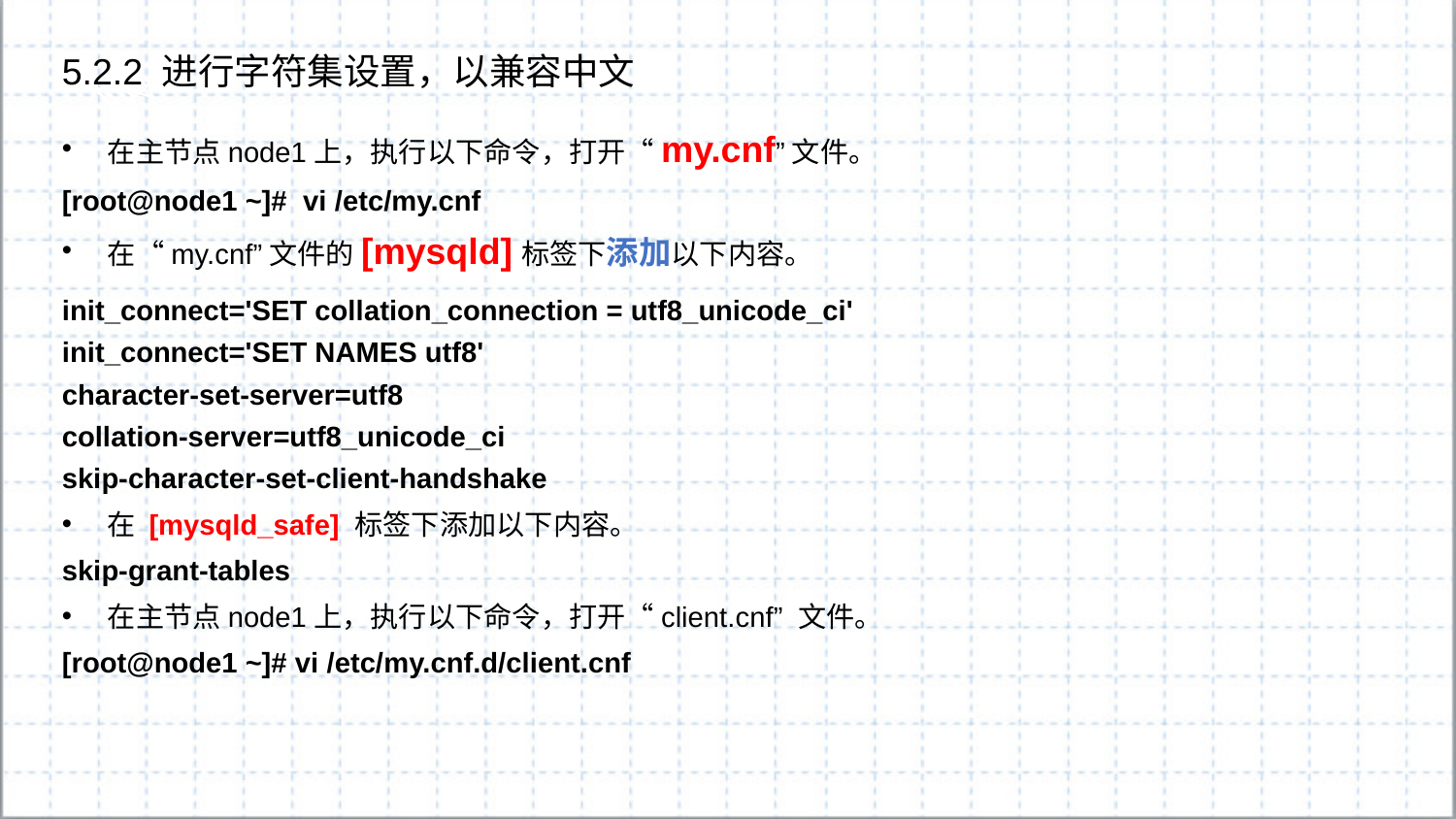

5.2.2 进行字符集设置，以兼容中文
在主节点node1上，执行以下命令，打开“my.cnf”文件。
[root@node1 ~]#  vi /etc/my.cnf
在“my.cnf”文件的[mysqld]标签下添加以下内容。
init_connect='SET collation_connection = utf8_unicode_ci'
init_connect='SET NAMES utf8'
character-set-server=utf8
collation-server=utf8_unicode_ci
skip-character-set-client-handshake
在 [mysqld_safe] 标签下添加以下内容。
skip-grant-tables
在主节点node1上，执行以下命令，打开“client.cnf” 文件。
[root@node1 ~]# vi /etc/my.cnf.d/client.cnf